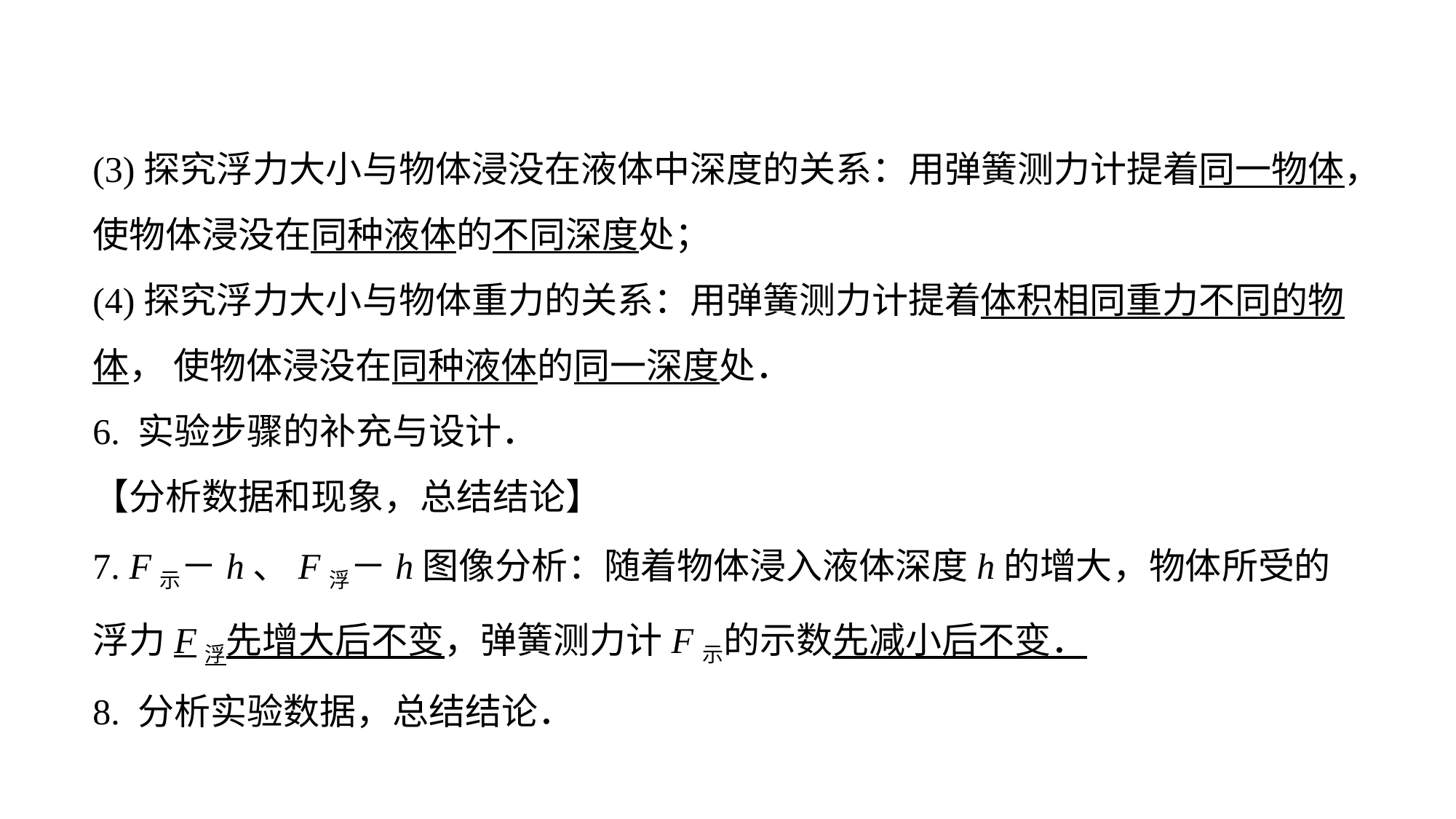

(3)探究浮力大小与物体浸没在液体中深度的关系：用弹簧测力计提着同一物体，使物体浸没在同种液体的不同深度处；
(4)探究浮力大小与物体重力的关系：用弹簧测力计提着体积相同重力不同的物体， 使物体浸没在同种液体的同一深度处．
6. 实验步骤的补充与设计．
【分析数据和现象，总结结论】
7. F示－h、F浮－h图像分析：随着物体浸入液体深度h的增大，物体所受的浮力F浮先增大后不变，弹簧测力计F示的示数先减小后不变．
8. 分析实验数据，总结结论．